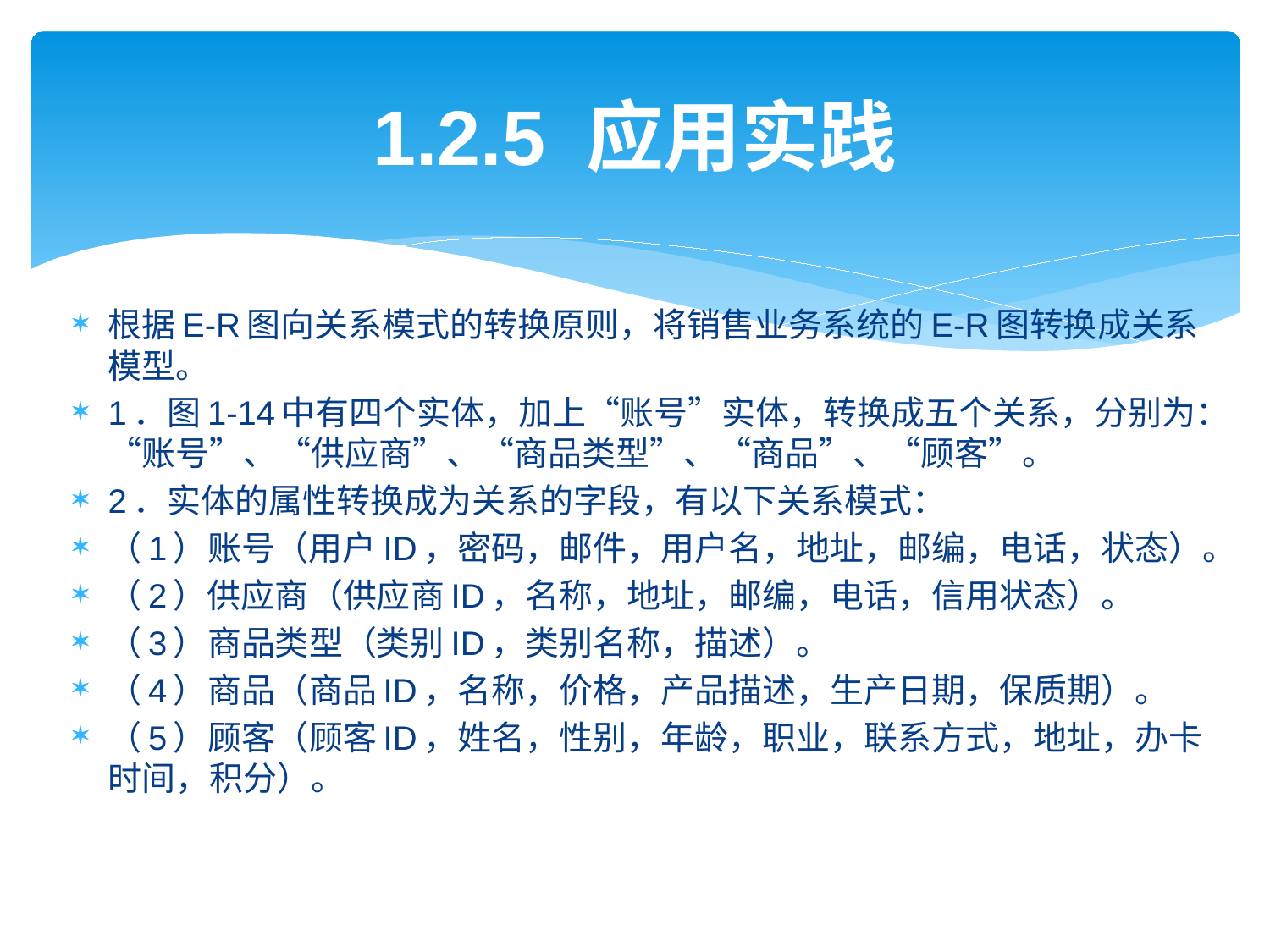

# 1.2.5 应用实践
根据E-R图向关系模式的转换原则，将销售业务系统的E-R图转换成关系模型。
1．图1-14中有四个实体，加上“账号”实体，转换成五个关系，分别为：“账号”、“供应商”、“商品类型”、“商品”、“顾客”。
2．实体的属性转换成为关系的字段，有以下关系模式：
（1）账号（用户ID，密码，邮件，用户名，地址，邮编，电话，状态）。
（2）供应商（供应商ID，名称，地址，邮编，电话，信用状态）。
（3）商品类型（类别ID，类别名称，描述）。
（4）商品（商品ID，名称，价格，产品描述，生产日期，保质期）。
（5）顾客（顾客ID，姓名，性别，年龄，职业，联系方式，地址，办卡时间，积分）。